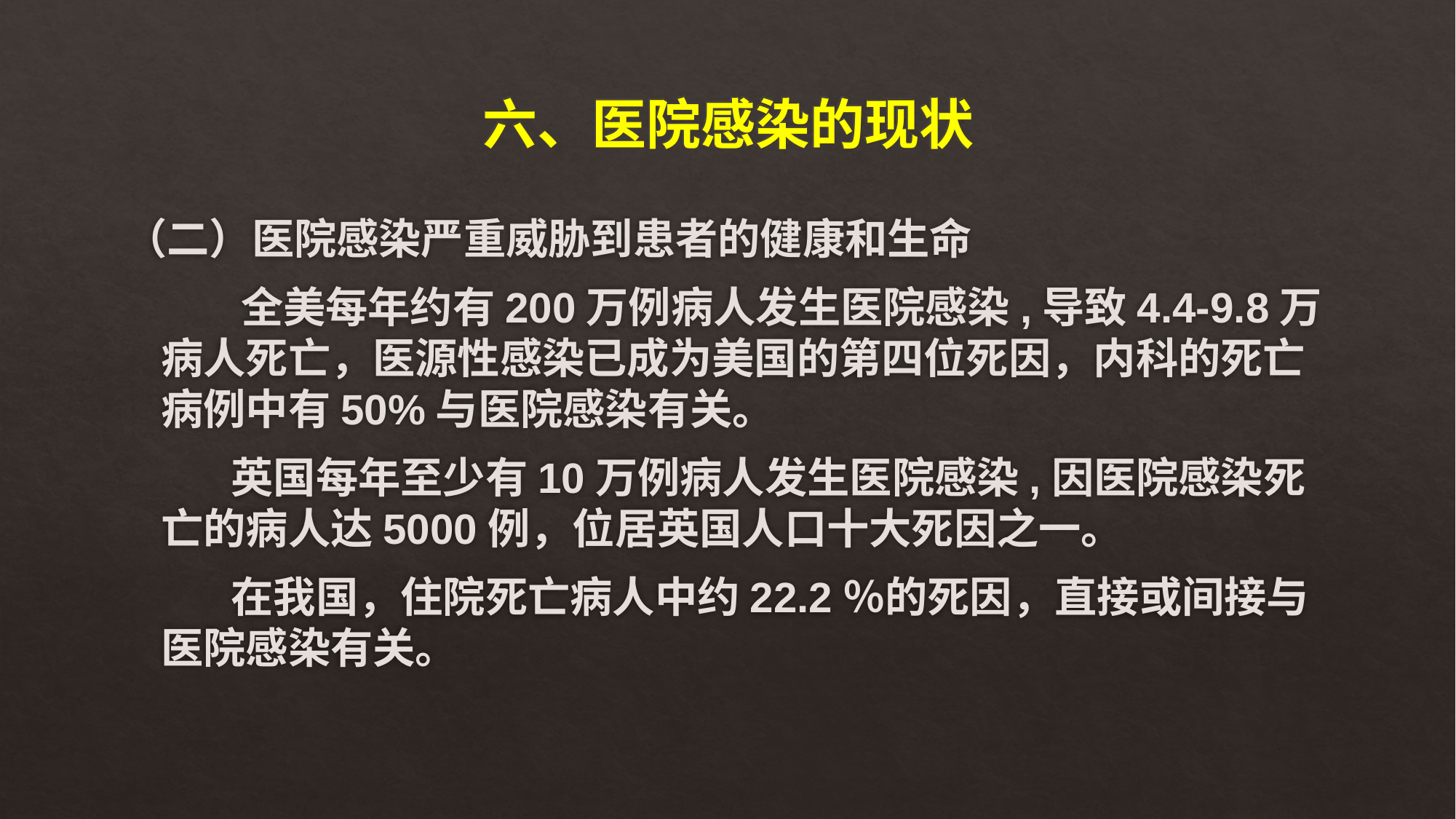

# 六、医院感染的现状
（二）医院感染严重威胁到患者的健康和生命
           全美每年约有200万例病人发生医院感染,导致4.4-9.8万病人死亡，医源性感染已成为美国的第四位死因，内科的死亡病例中有50%与医院感染有关。
          英国每年至少有10万例病人发生医院感染,因医院感染死亡的病人达5000例，位居英国人口十大死因之一。
          在我国，住院死亡病人中约22.2％的死因，直接或间接与医院感染有关。